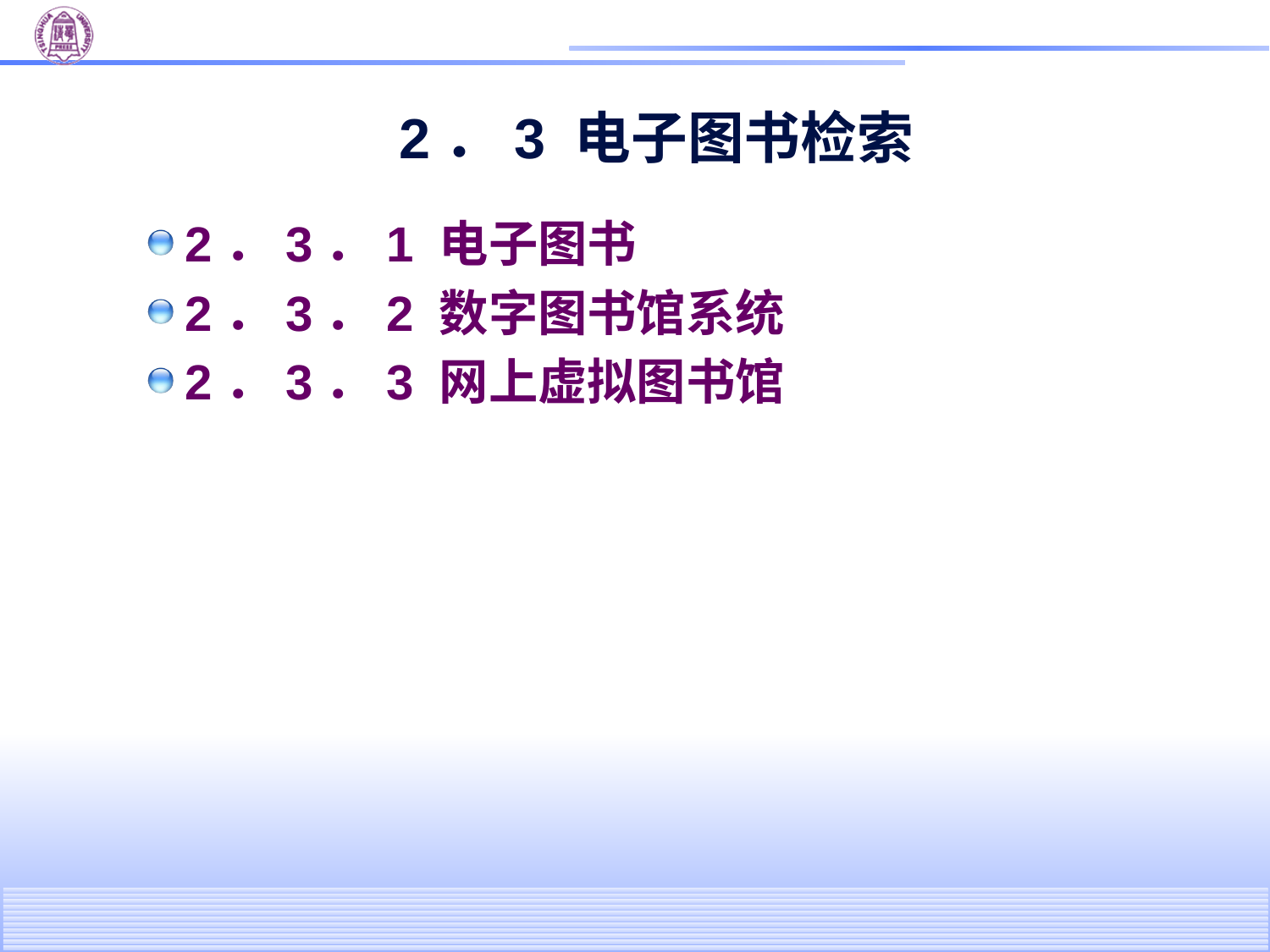

# 2．3 电子图书检索
2．3．1 电子图书
2．3．2 数字图书馆系统
2．3．3 网上虚拟图书馆